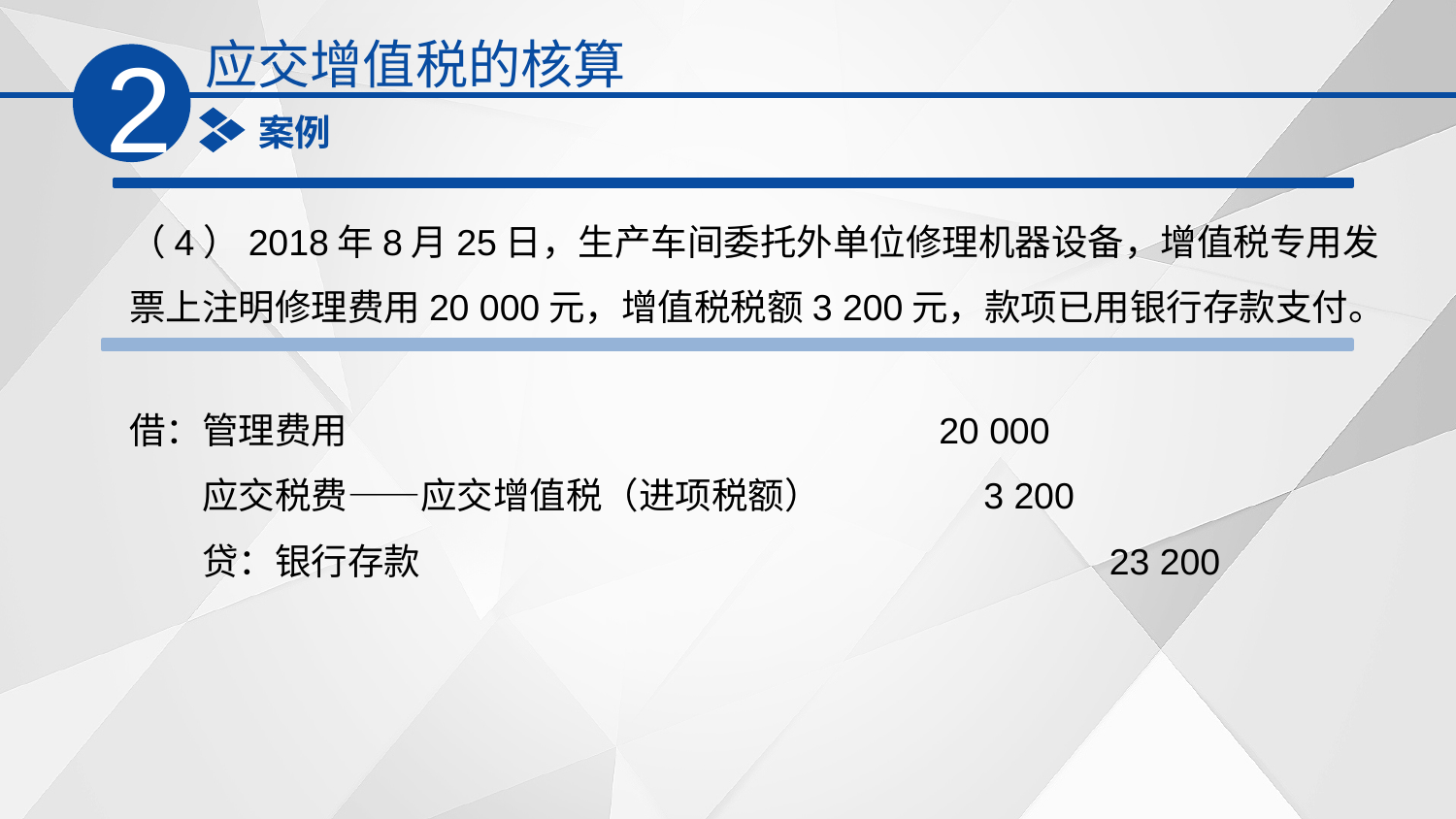

应交增值税的核算
2

案例

（4）2018年8月25日，生产车间委托外单位修理机器设备，增值税专用发票上注明修理费用20 000元，增值税税额3 200元，款项已用银行存款支付。

借：管理费用　　　　　　　　　　　　　　　　20 000
　　应交税费——应交增值税（进项税额）　　　 　3 200
　　贷：银行存款　　　　　　　　　　　　　　　　　　   23 200